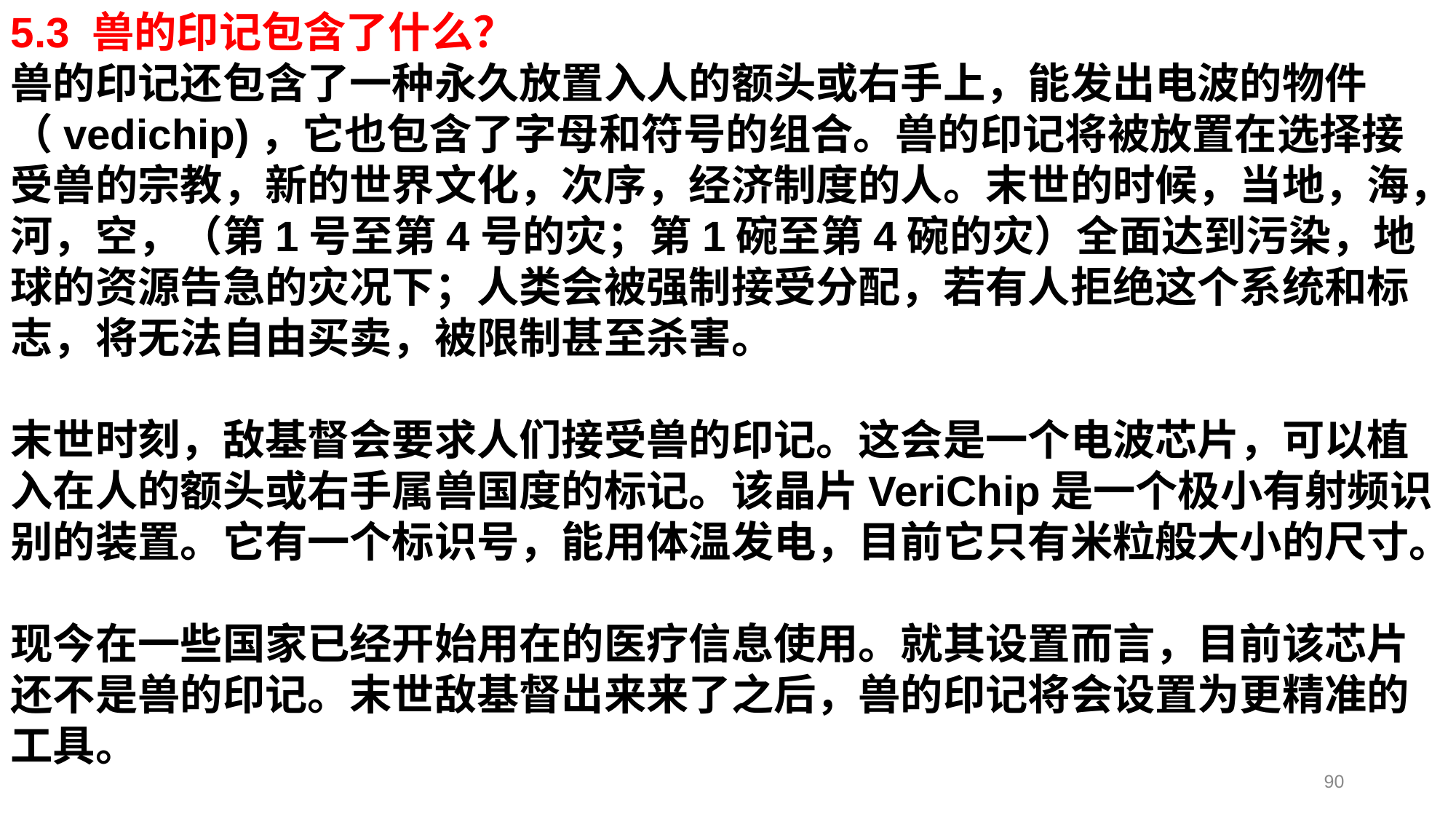

5.3 兽的印记包含了什么？
兽的印记还包含了一种永久放置入人的额头或右手上，能发出电波的物件（vedichip)，它也包含了字母和符号的组合。兽的印记将被放置在选择接受兽的宗教，新的世界文化，次序，经济制度的人。末世的时候，当地，海，河，空，（第1号至第4号的灾；第1碗至第4碗的灾）全面达到污染，地球的资源告急的灾况下；人类会被强制接受分配，若有人拒绝这个系统和标志，将无法自由买卖，被限制甚至杀害。

末世时刻，敌基督会要求人们接受兽的印记。这会是一个电波芯片，可以植入在人的额头或右手属兽国度的标记。该晶片VeriChip是一个极小有射频识别的装置。它有一个标识号，能用体温发电，目前它只有米粒般大小的尺寸。

现今在一些国家已经开始用在的医疗信息使用。就其设置而言，目前该芯片还不是兽的印记。末世敌基督出来来了之后，兽的印记将会设置为更精准的工具。
90